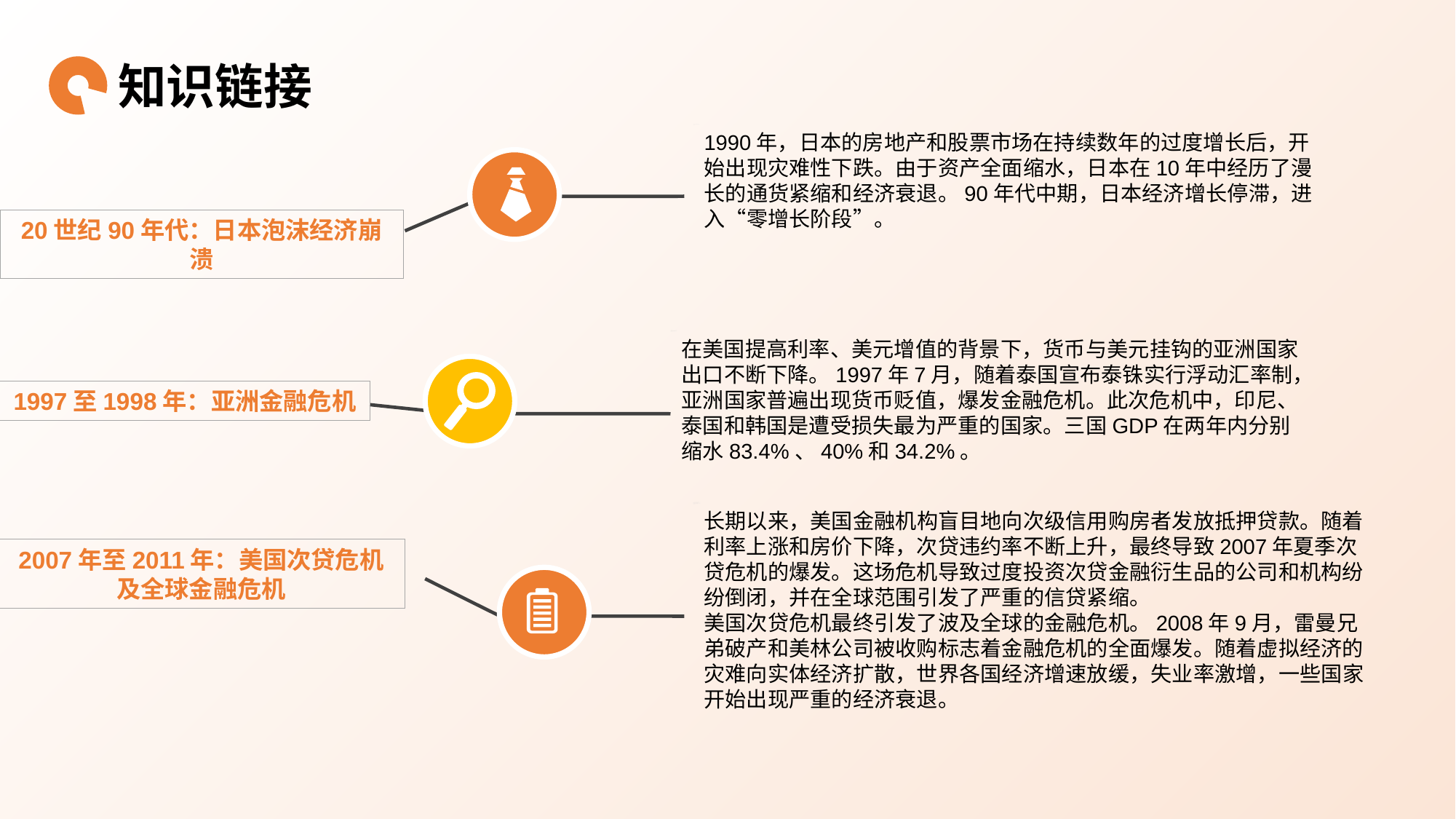

知识链接

1990年，日本的房地产和股票市场在持续数年的过度增长后，开始出现灾难性下跌。由于资产全面缩水，日本在10年中经历了漫长的通货紧缩和经济衰退。90年代中期，日本经济增长停滞，进入“零增长阶段”。

20世纪90年代：日本泡沫经济崩溃
在美国提高利率、美元增值的背景下，货币与美元挂钩的亚洲国家出口不断下降。1997年7月，随着泰国宣布泰铢实行浮动汇率制，亚洲国家普遍出现货币贬值，爆发金融危机。此次危机中，印尼、泰国和韩国是遭受损失最为严重的国家。三国GDP在两年内分别缩水83.4%、40%和34.2%。

1997至1998年：亚洲金融危机
长期以来，美国金融机构盲目地向次级信用购房者发放抵押贷款。随着利率上涨和房价下降，次贷违约率不断上升，最终导致2007年夏季次贷危机的爆发。这场危机导致过度投资次贷金融衍生品的公司和机构纷纷倒闭，并在全球范围引发了严重的信贷紧缩。
美国次贷危机最终引发了波及全球的金融危机。2008年9月，雷曼兄弟破产和美林公司被收购标志着金融危机的全面爆发。随着虚拟经济的灾难向实体经济扩散，世界各国经济增速放缓，失业率激增，一些国家开始出现严重的经济衰退。

2007年至2011年：美国次贷危机及全球金融危机